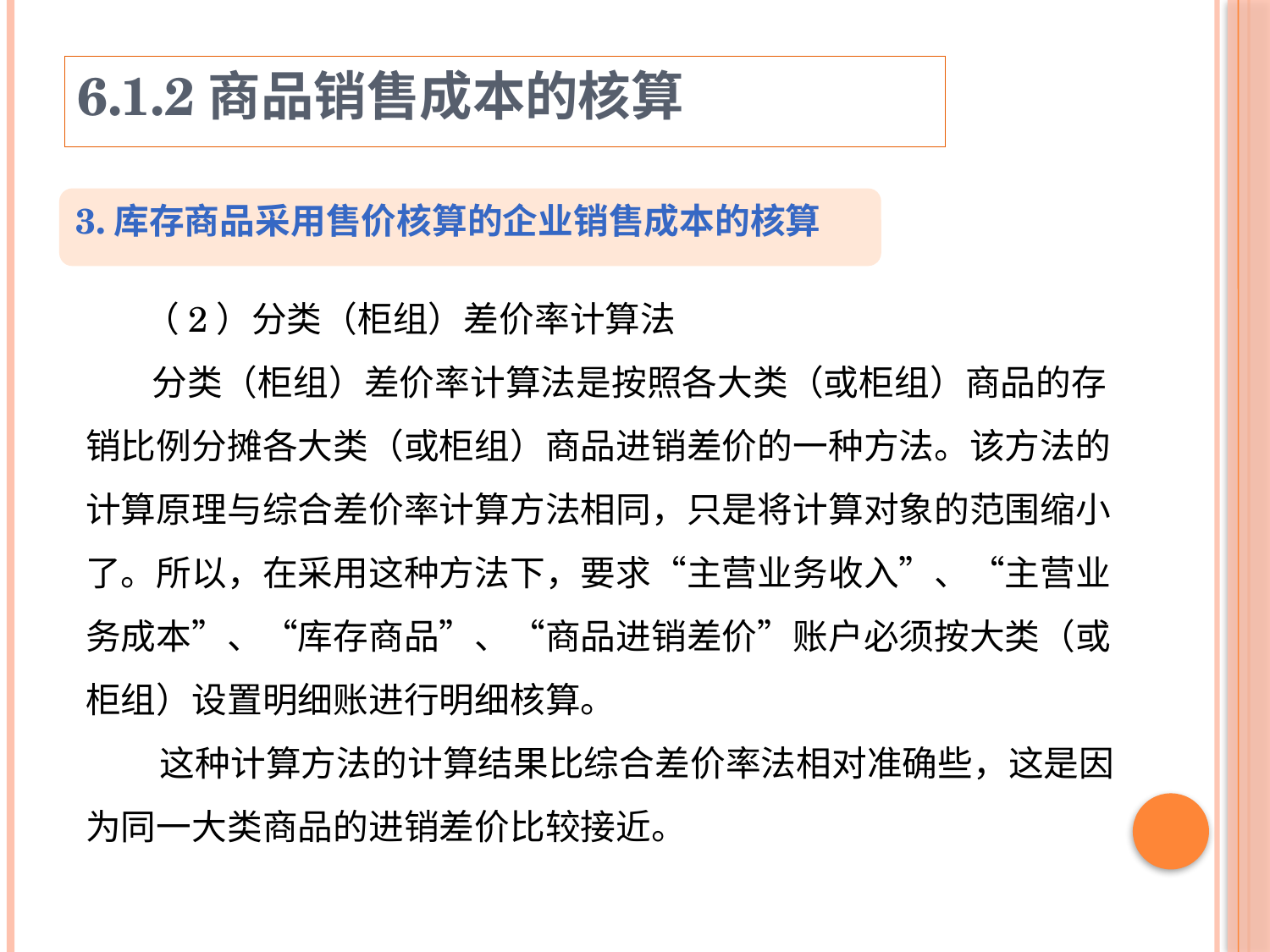

6.1.2商品销售成本的核算
3.库存商品采用售价核算的企业销售成本的核算
 （2）分类（柜组）差价率计算法
  分类（柜组）差价率计算法是按照各大类（或柜组）商品的存销比例分摊各大类（或柜组）商品进销差价的一种方法。该方法的计算原理与综合差价率计算方法相同，只是将计算对象的范围缩小了。所以，在采用这种方法下，要求“主营业务收入”、“主营业务成本”、“库存商品”、“商品进销差价”账户必须按大类（或柜组）设置明细账进行明细核算。
   这种计算方法的计算结果比综合差价率法相对准确些，这是因为同一大类商品的进销差价比较接近。